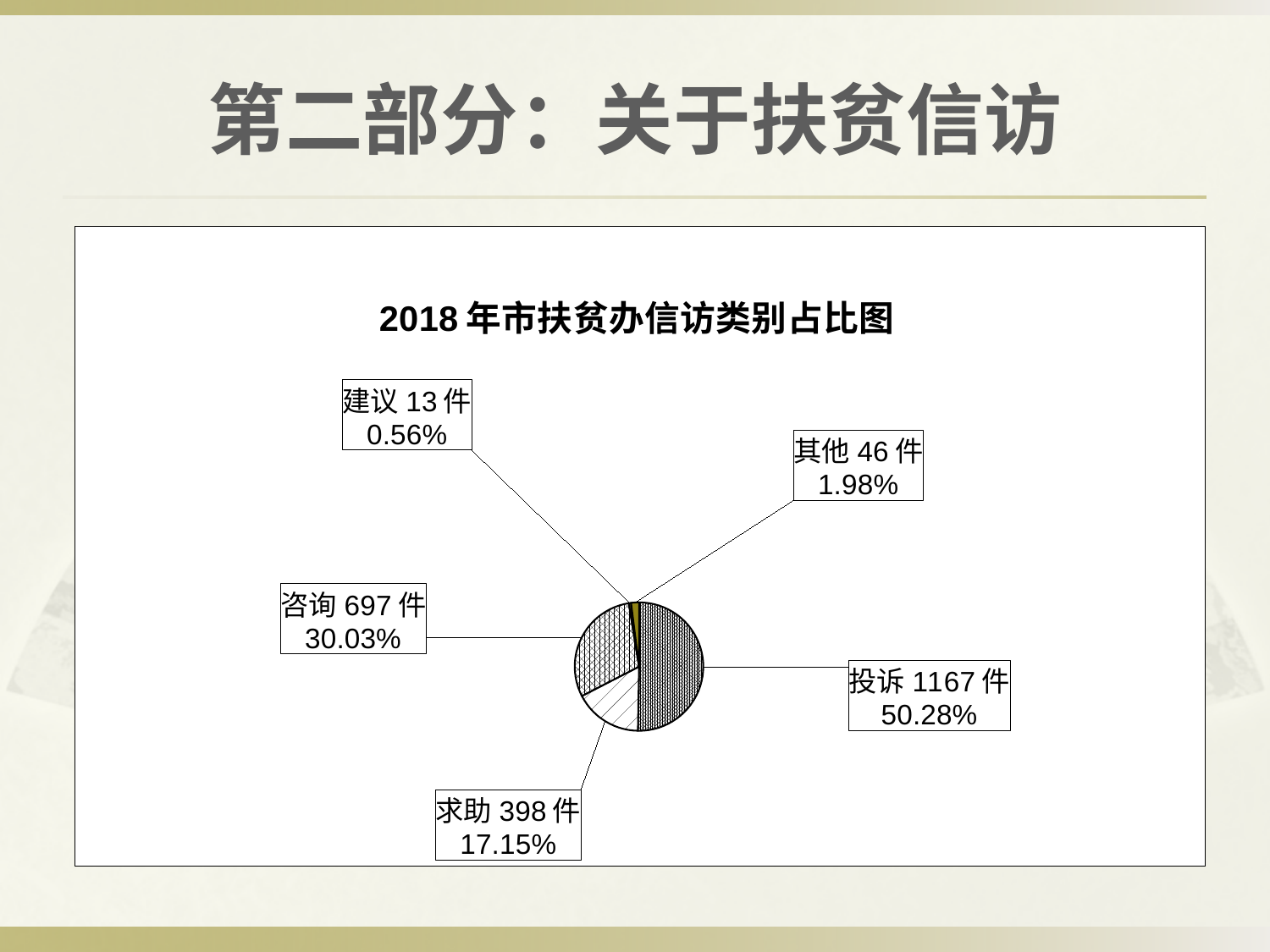

# 第二部分：关于扶贫信访

### Chart: 2018年市扶贫办信访类别占比图

| Category |  |
|---|---|
| 投诉 | 1167.0 |
| 求助 | 398.0 |
| 咨询 | 697.0 |
| 建议 | 13.0 |
| 其他 | 46.0 |